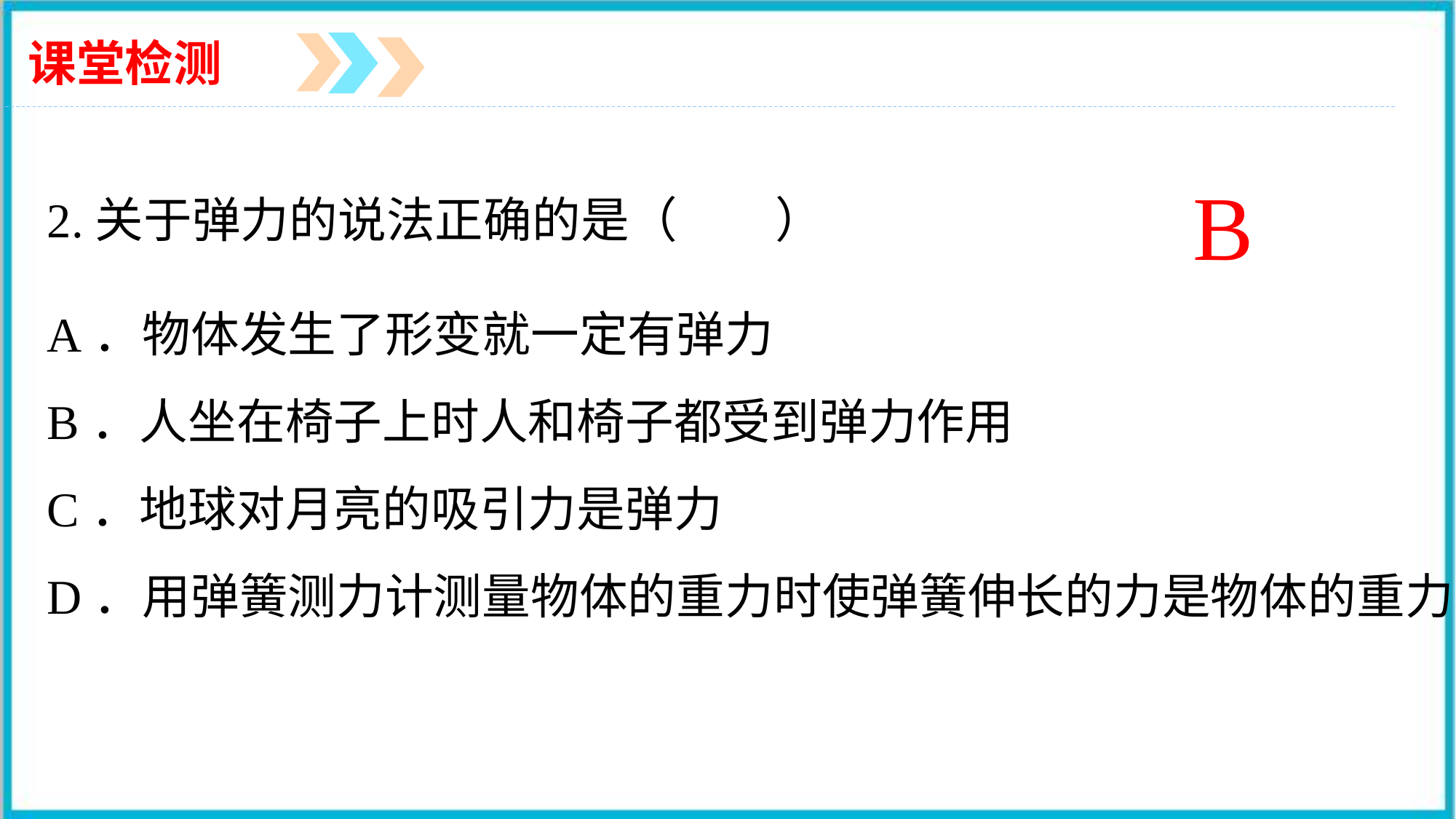

课堂检测

2.关于弹力的说法正确的是（　　）
A．物体发生了形变就一定有弹力
B．人坐在椅子上时人和椅子都受到弹力作用
C．地球对月亮的吸引力是弹力
D．用弹簧测力计测量物体的重力时使弹簧伸长的力是物体的重力
B